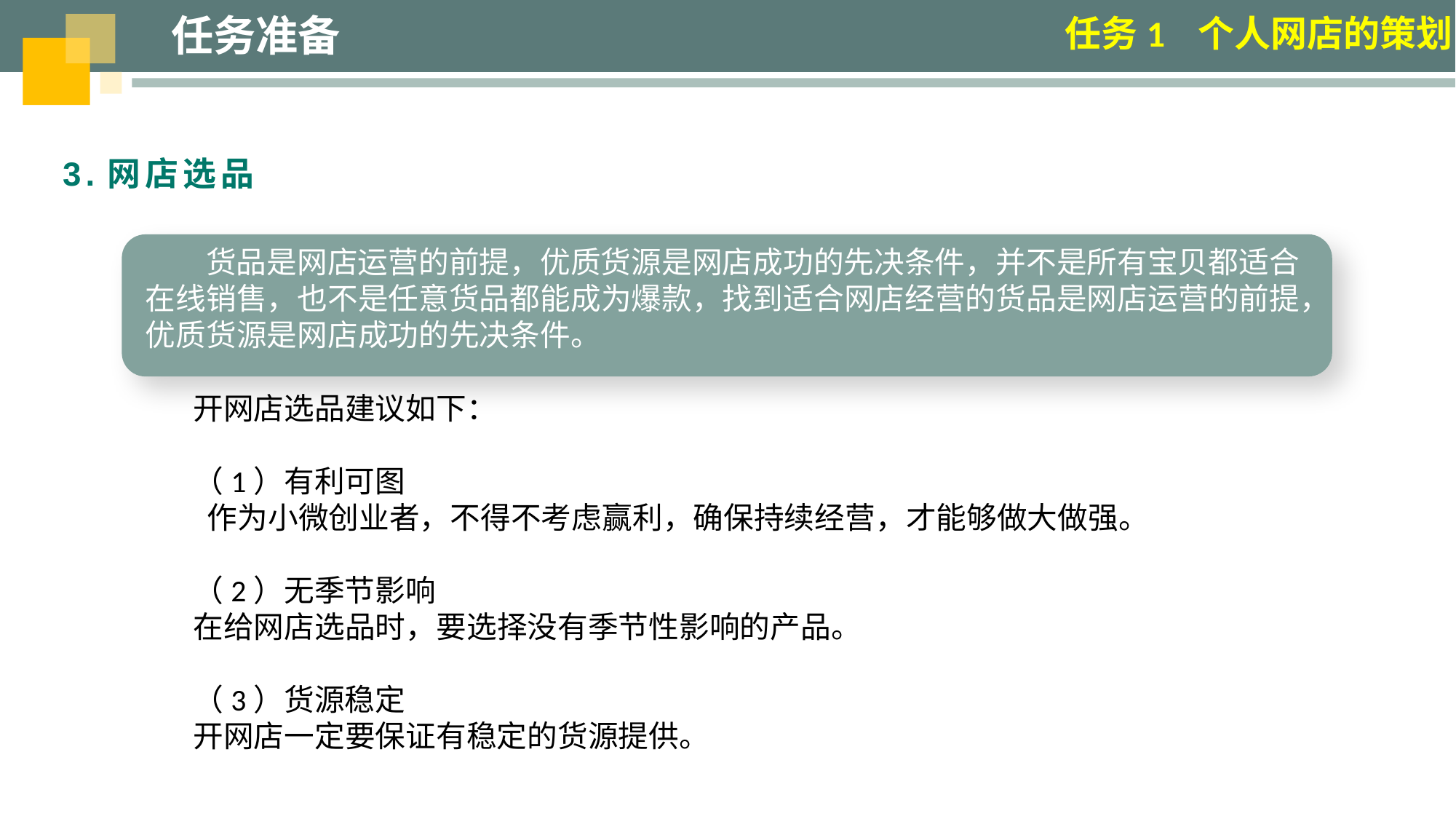

任务准备
任务1   个人网店的策划

3.网店选品

货品是网店运营的前提，优质货源是网店成功的先决条件，并不是所有宝贝都适合在线销售，也不是任意货品都能成为爆款，找到适合网店经营的货品是网店运营的前提，优质货源是网店成功的先决条件。
开网店选品建议如下：

（1）有利可图
 作为小微创业者，不得不考虑赢利，确保持续经营，才能够做大做强。

（2）无季节影响
在给网店选品时，要选择没有季节性影响的产品。

（3）货源稳定
开网店一定要保证有稳定的货源提供。